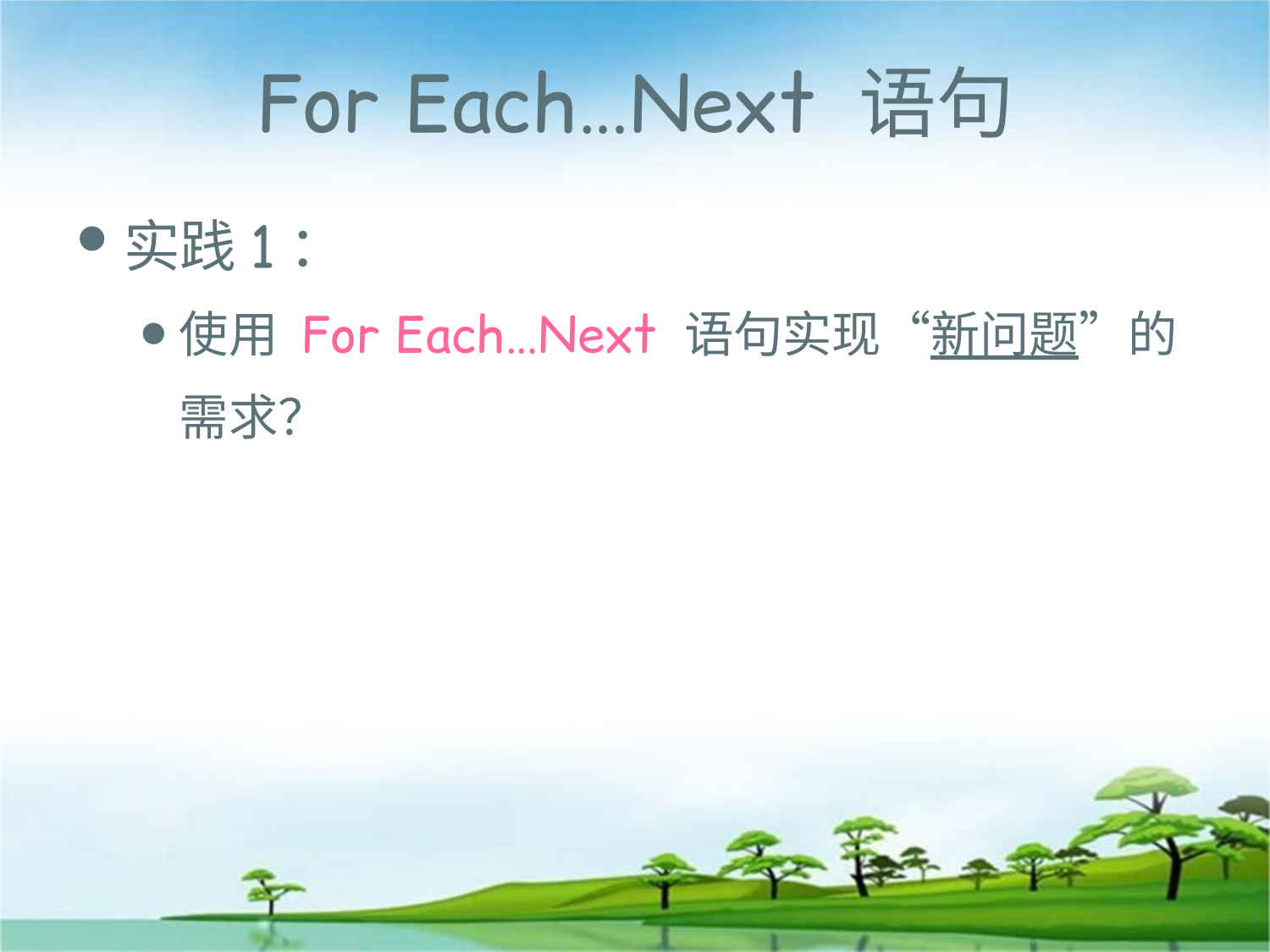

# For Each…Next 语句
实践1：
使用 For Each…Next 语句实现“新问题”的需求？